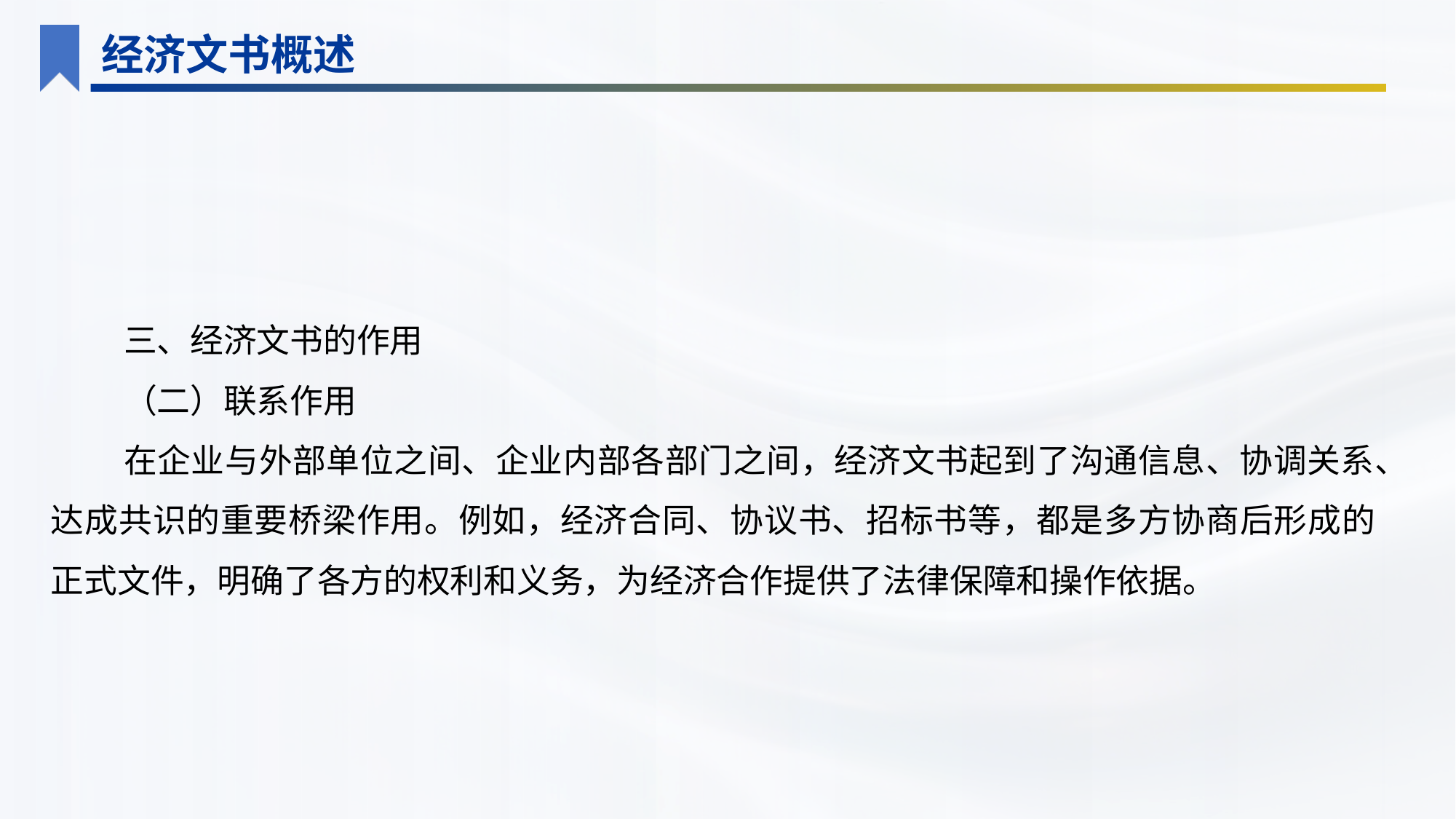

经济文书概述
三、经济文书的作用
（二）联系作用
在企业与外部单位之间、企业内部各部门之间，经济文书起到了沟通信息、协调关系、达成共识的重要桥梁作用。例如，经济合同、协议书、招标书等，都是多方协商后形成的正式文件，明确了各方的权利和义务，为经济合作提供了法律保障和操作依据。